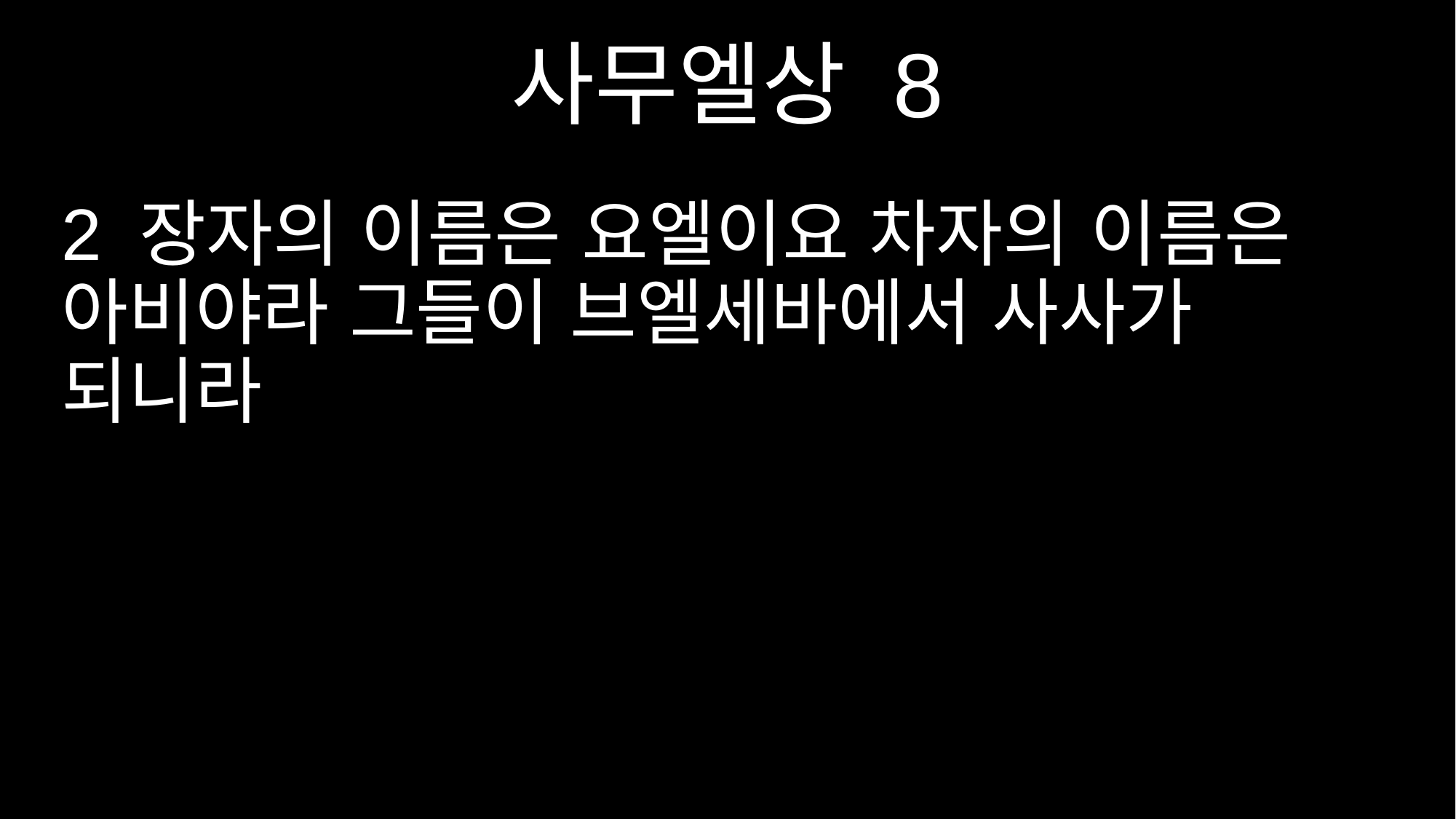

사무엘상 8
2 장자의 이름은 요엘이요 차자의 이름은 아비야라 그들이 브엘세바에서 사사가 되니라